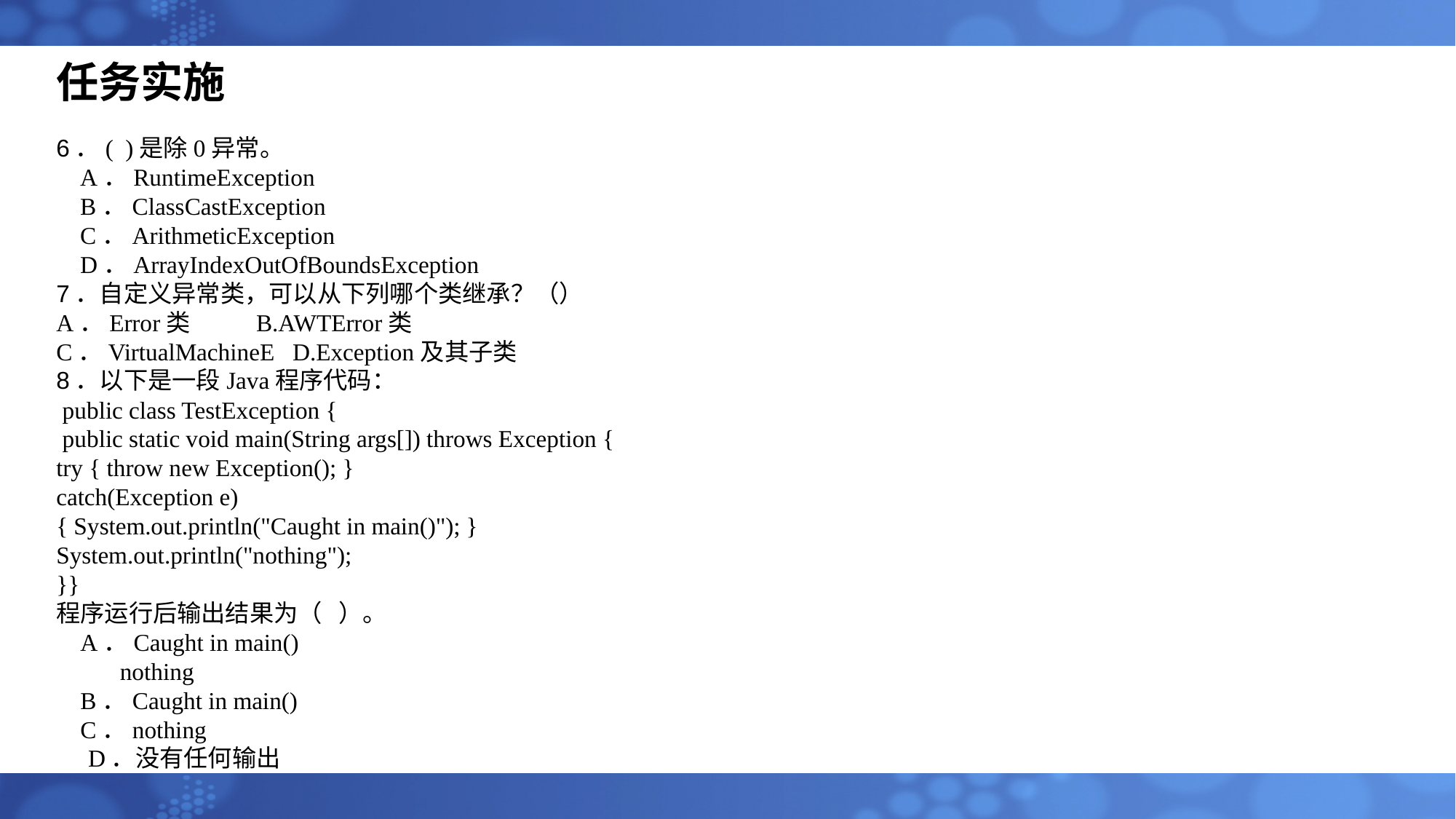

任务实施
6．(  )是除0异常。
A．RuntimeException
B．ClassCastException
C．ArithmeticException
D．ArrayIndexOutOfBoundsException
7．自定义异常类，可以从下列哪个类继承？（）
A．Error类           B.AWTError类
C．VirtualMachineE   D.Exception及其子类
8．以下是一段Java程序代码：
 public class TestException {
 public static void main(String args[]) throws Exception {
try { throw new Exception(); }
catch(Exception e)
{ System.out.println("Caught in main()"); }
System.out.println("nothing");
}}
程序运行后输出结果为（   ）。
    A．Caught in main()
nothing
    B．Caught in main()
    C．nothing
D．没有任何输出